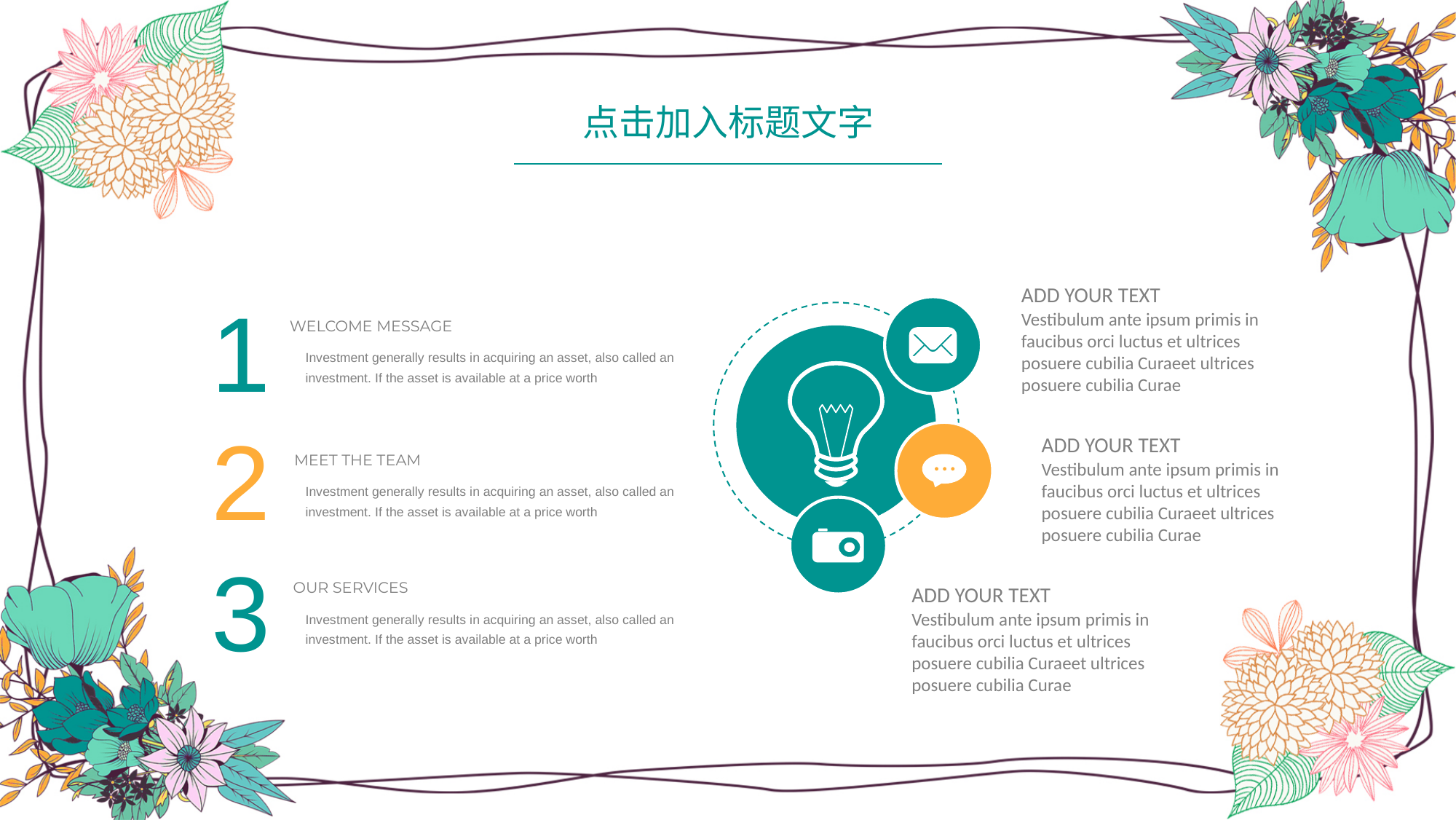

点击加入标题文字
ADD YOUR TEXT

Vestibulum ante ipsum primis in faucibus orci luctus et ultrices posuere cubilia Curaeet ultrices posuere cubilia Curae

ADD YOUR TEXT
Vestibulum ante ipsum primis in faucibus orci luctus et ultrices posuere cubilia Curaeet ultrices posuere cubilia Curae

ADD YOUR TEXT
Vestibulum ante ipsum primis in faucibus orci luctus et ultrices posuere cubilia Curaeet ultrices posuere cubilia Curae
1
WELCOME MESSAGE
Investment generally results in acquiring an asset, also called an investment. If the asset is available at a price worth
2
MEET THE TEAM
Investment generally results in acquiring an asset, also called an investment. If the asset is available at a price worth
3
OUR SERVICES
Investment generally results in acquiring an asset, also called an investment. If the asset is available at a price worth